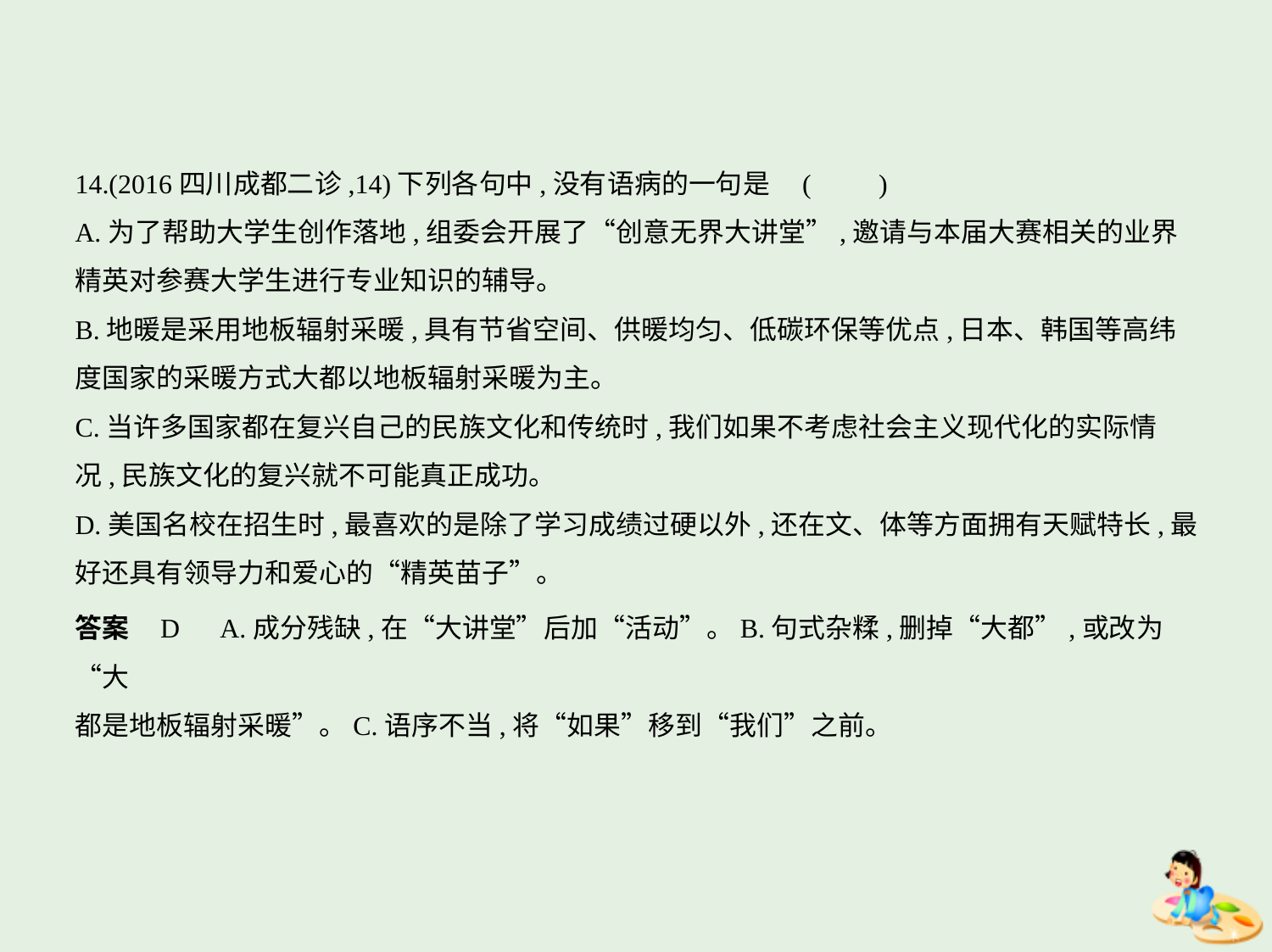

14.(2016四川成都二诊,14)下列各句中,没有语病的一句是 (　　)
A.为了帮助大学生创作落地,组委会开展了“创意无界大讲堂”,邀请与本届大赛相关的业界
精英对参赛大学生进行专业知识的辅导。
B.地暖是采用地板辐射采暖,具有节省空间、供暖均匀、低碳环保等优点,日本、韩国等高纬
度国家的采暖方式大都以地板辐射采暖为主。
C.当许多国家都在复兴自己的民族文化和传统时,我们如果不考虑社会主义现代化的实际情
况,民族文化的复兴就不可能真正成功。
D.美国名校在招生时,最喜欢的是除了学习成绩过硬以外,还在文、体等方面拥有天赋特长,最
好还具有领导力和爱心的“精英苗子”。
答案    D　A.成分残缺,在“大讲堂”后加“活动”。B.句式杂糅,删掉“大都”,或改为“大
都是地板辐射采暖”。C.语序不当,将“如果”移到“我们”之前。